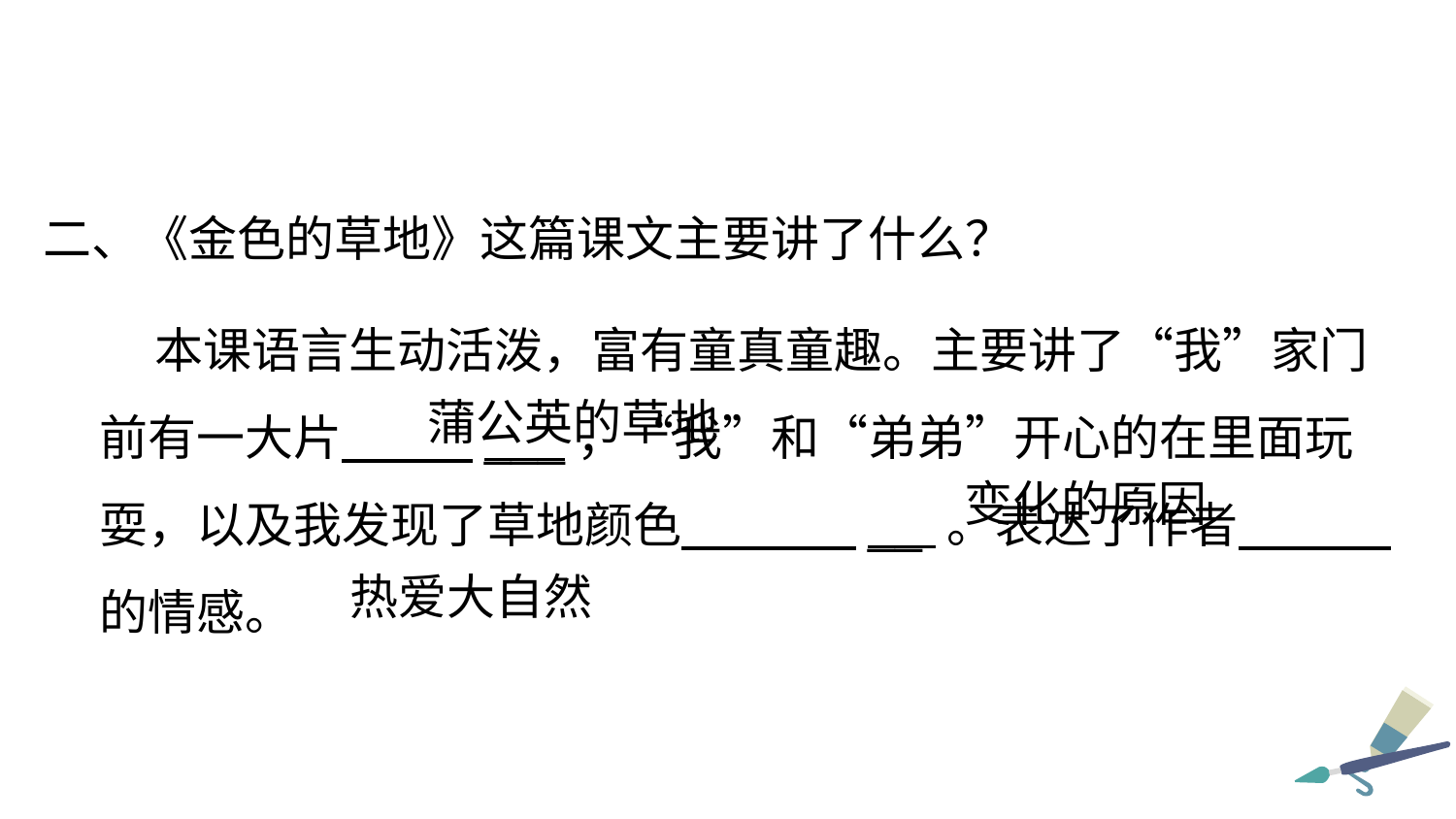

二、《金色的草地》这篇课文主要讲了什么？
    本课语言生动活泼，富有童真童趣。主要讲了“我”家门前有一大片            ___，“我”和“弟弟”开心的在里面玩耍，以及我发现了草地颜色                __ 。表达了作者               的情感。
蒲公英的草地
变化的原因
热爱大自然